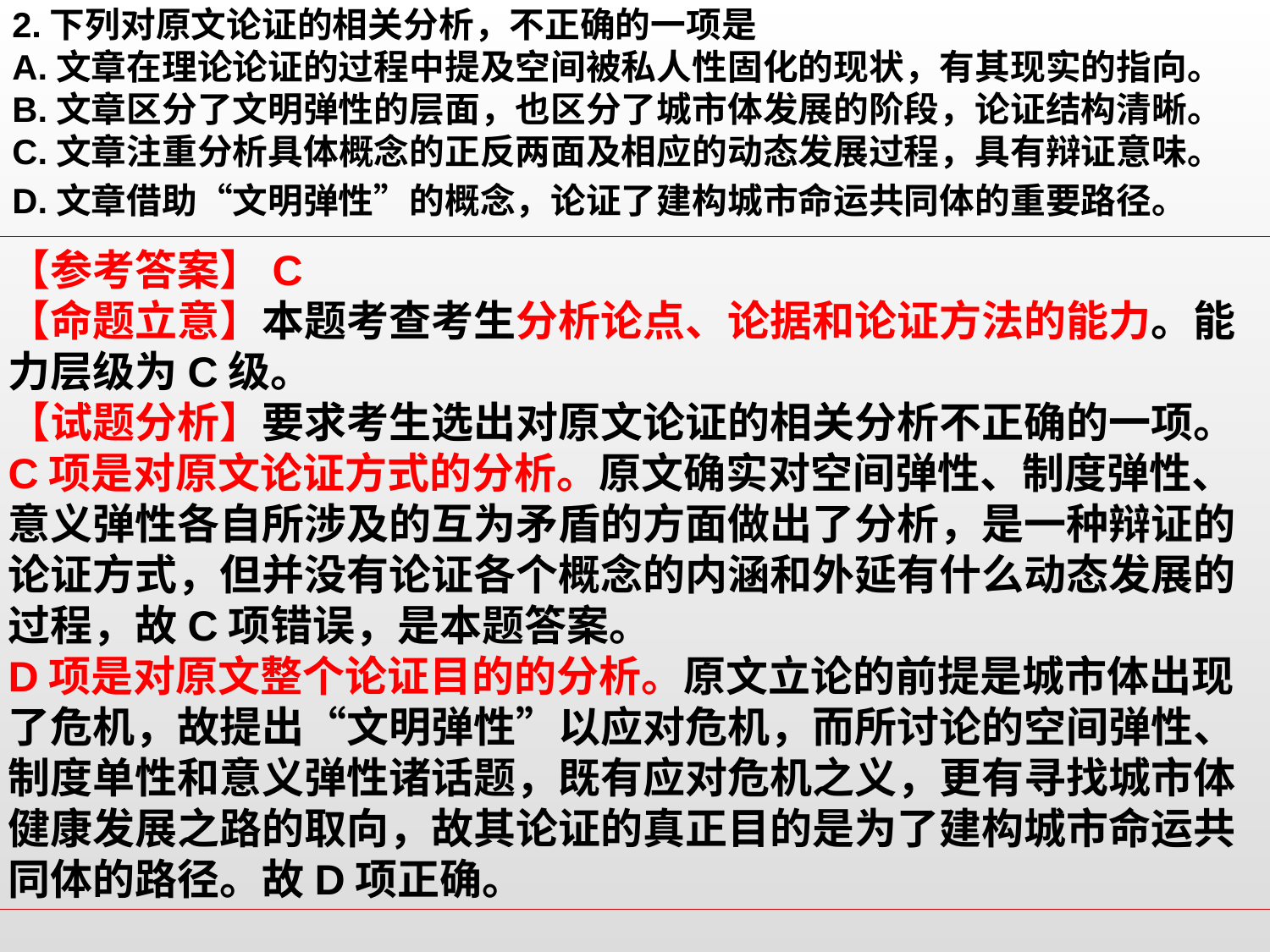

2.下列对原文论证的相关分析，不正确的一项是
A.文章在理论论证的过程中提及空间被私人性固化的现状，有其现实的指向。
B.文章区分了文明弹性的层面，也区分了城市体发展的阶段，论证结构清晰。
C.文章注重分析具体概念的正反两面及相应的动态发展过程，具有辩证意味。
D.文章借助“文明弹性”的概念，论证了建构城市命运共同体的重要路径。
【参考答案】C
【命题立意】本题考查考生分析论点、论据和论证方法的能力。能力层级为C级。
【试题分析】要求考生选出对原文论证的相关分析不正确的一项。
C项是对原文论证方式的分析。原文确实对空间弹性、制度弹性、意义弹性各自所涉及的互为矛盾的方面做出了分析，是一种辩证的论证方式，但并没有论证各个概念的内涵和外延有什么动态发展的过程，故C项错误，是本题答案。
D项是对原文整个论证目的的分析。原文立论的前提是城市体出现了危机，故提出“文明弹性”以应对危机，而所讨论的空间弹性、制度单性和意义弹性诸话题，既有应对危机之义，更有寻找城市体健康发展之路的取向，故其论证的真正目的是为了建构城市命运共同体的路径。故D项正确。